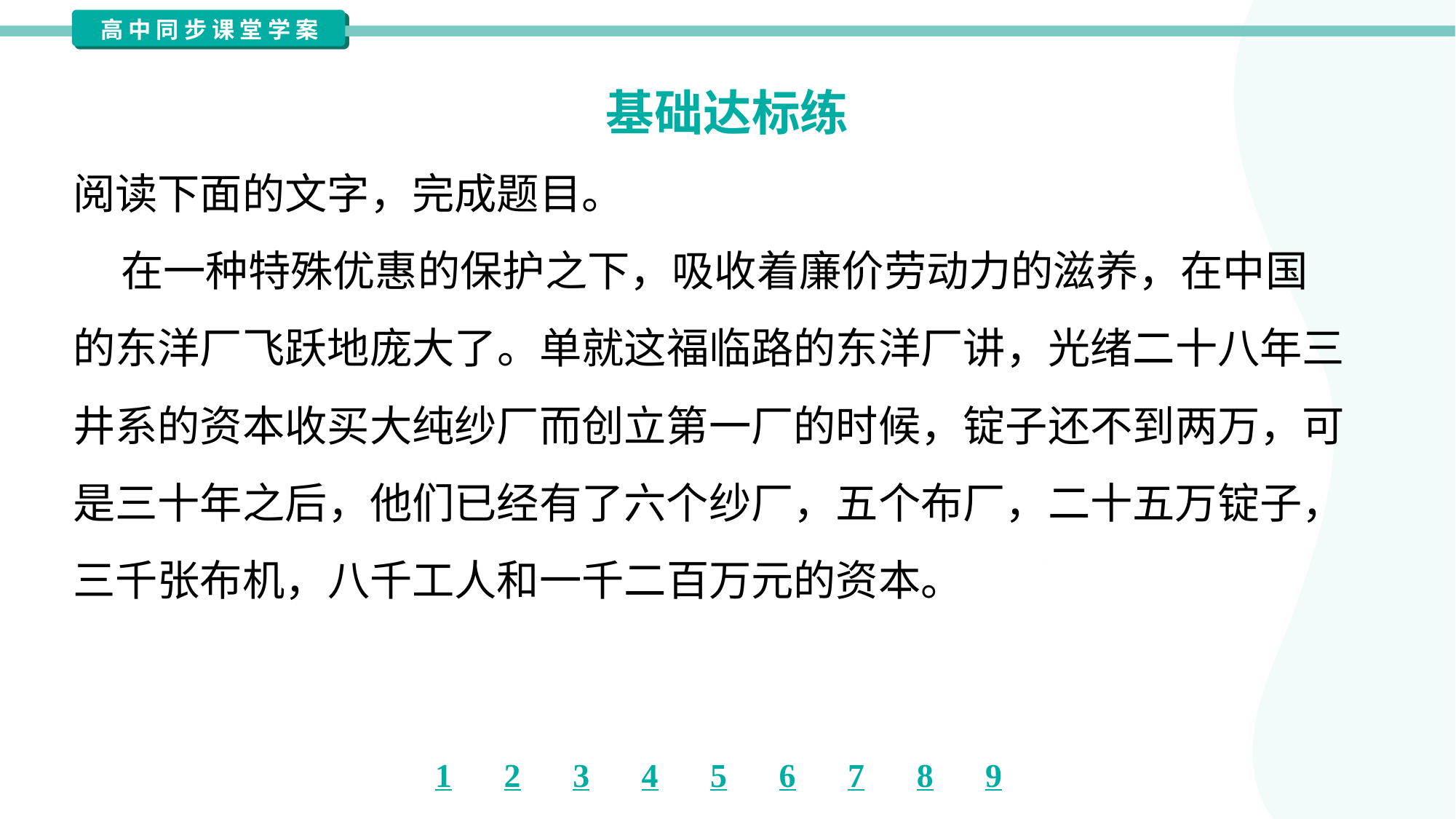

基础达标练
阅读下面的文字，完成题目。
    在一种特殊优惠的保护之下，吸收着廉价劳动力的滋养，在中国
的东洋厂飞跃地庞大了。单就这福临路的东洋厂讲，光绪二十八年三
井系的资本收买大纯纱厂而创立第一厂的时候，锭子还不到两万，可
是三十年之后，他们已经有了六个纱厂，五个布厂，二十五万锭子，
三千张布机，八千工人和一千二百万元的资本。